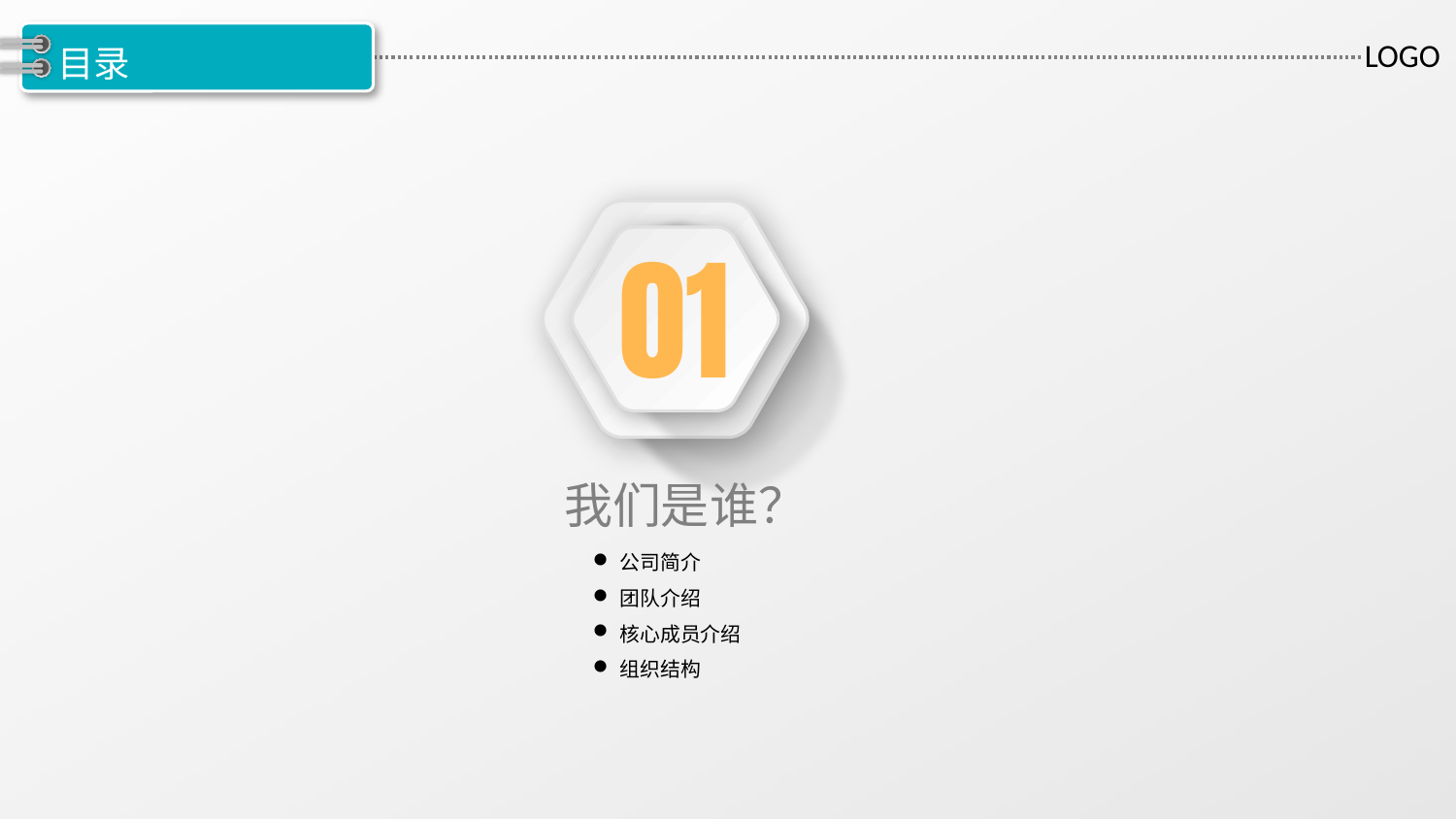

目录

01
我们是谁？

公司简介
团队介绍
核心成员介绍
组织结构